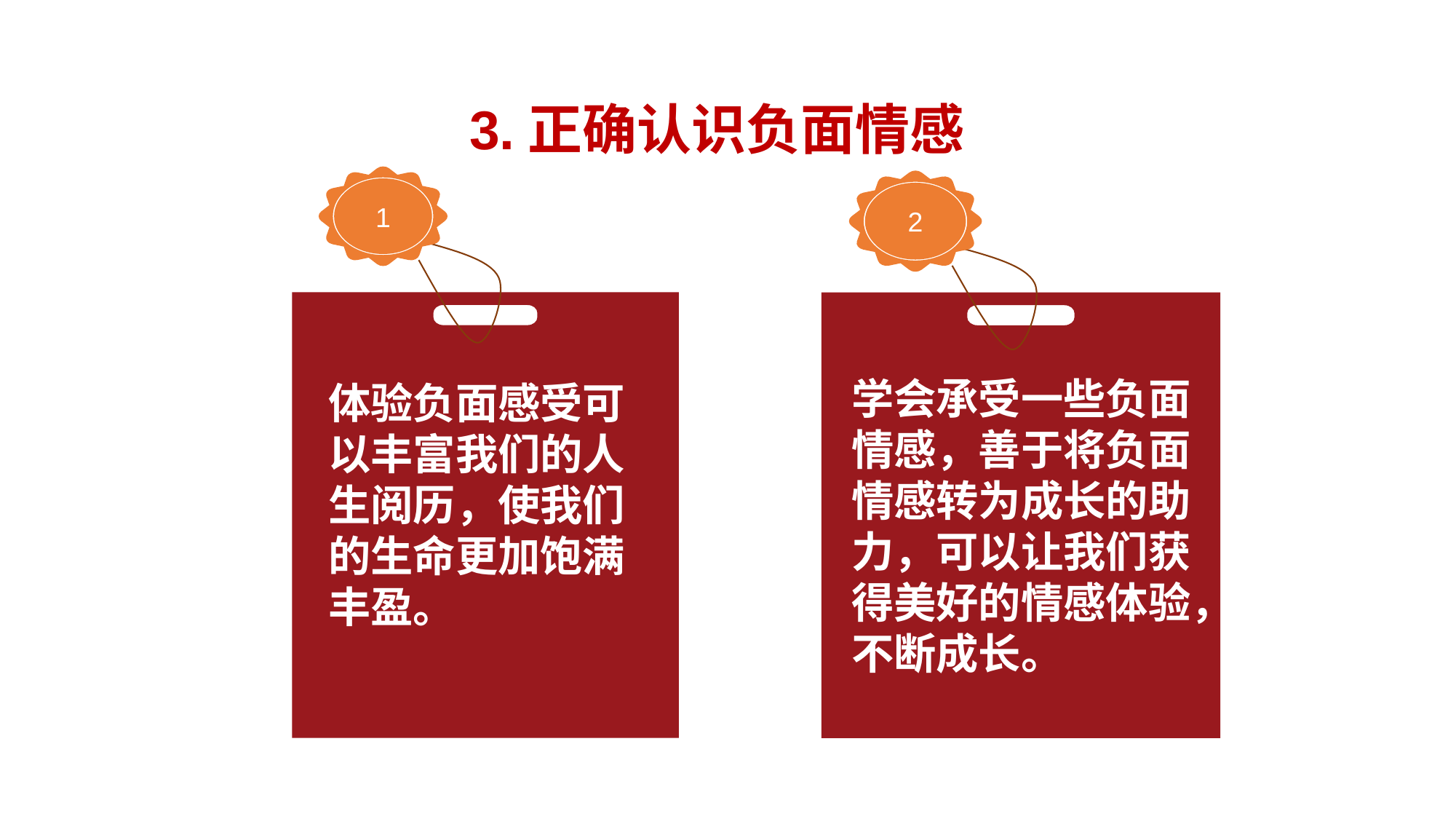

3.正确认识负面情感
1

体验负面感受可以丰富我们的人生阅历，使我们的生命更加饱满丰盈。
2

学会承受一些负面情感，善于将负面情感转为成长的助力，可以让我们获得美好的情感体验，不断成长。